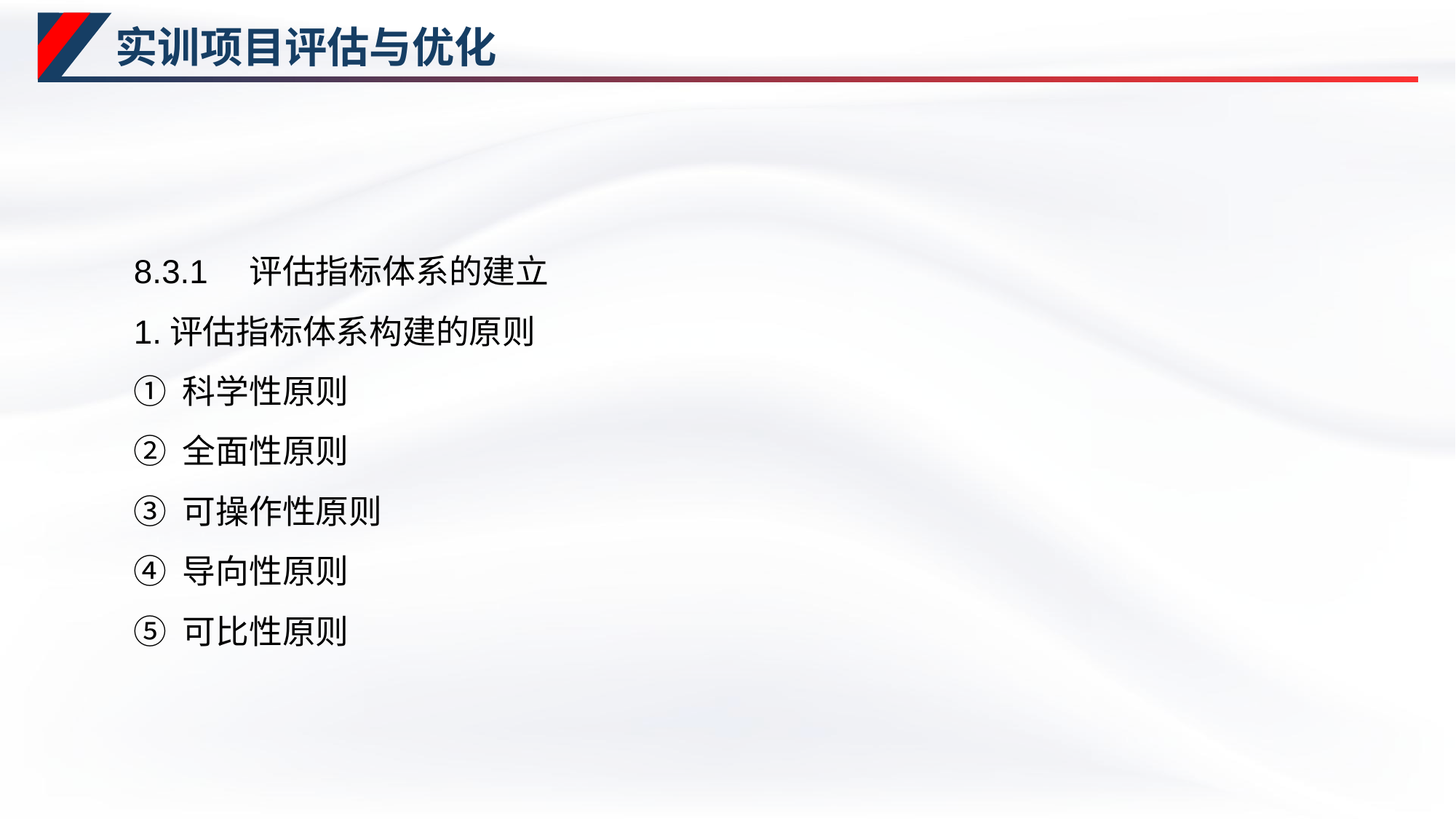

# 实训项目评估与优化
8.3.1　评估指标体系的建立
1.评估指标体系构建的原则
① 科学性原则
② 全面性原则
③ 可操作性原则
④ 导向性原则
⑤ 可比性原则